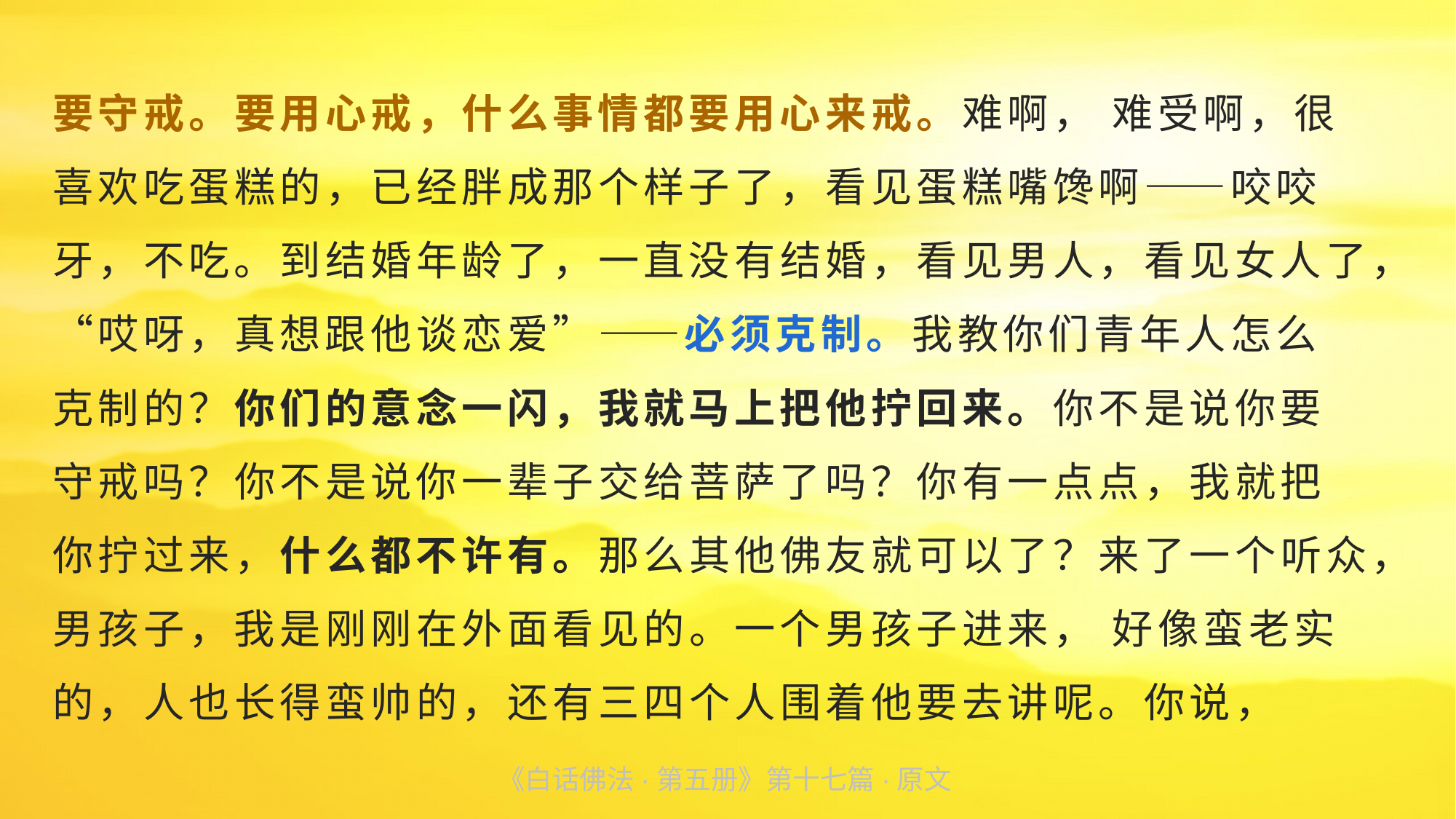

要守戒。要用心戒，什么事情都要用心来戒。难啊， 难受啊，很
喜欢吃蛋糕的，已经胖成那个样子了，看见蛋糕嘴馋啊——咬咬
牙，不吃。到结婚年龄了，一直没有结婚，看见男人，看见女人了，“哎呀，真想跟他谈恋爱”——必须克制。我教你们青年人怎么
克制的？你们的意念一闪，我就马上把他拧回来。你不是说你要
守戒吗？你不是说你一辈子交给菩萨了吗？你有一点点，我就把
你拧过来，什么都不许有。那么其他佛友就可以了？来了一个听众，男孩子，我是刚刚在外面看见的。一个男孩子进来， 好像蛮老实
的，人也长得蛮帅的，还有三四个人围着他要去讲呢。你说，
《白话佛法·第五册》第十七篇·原文